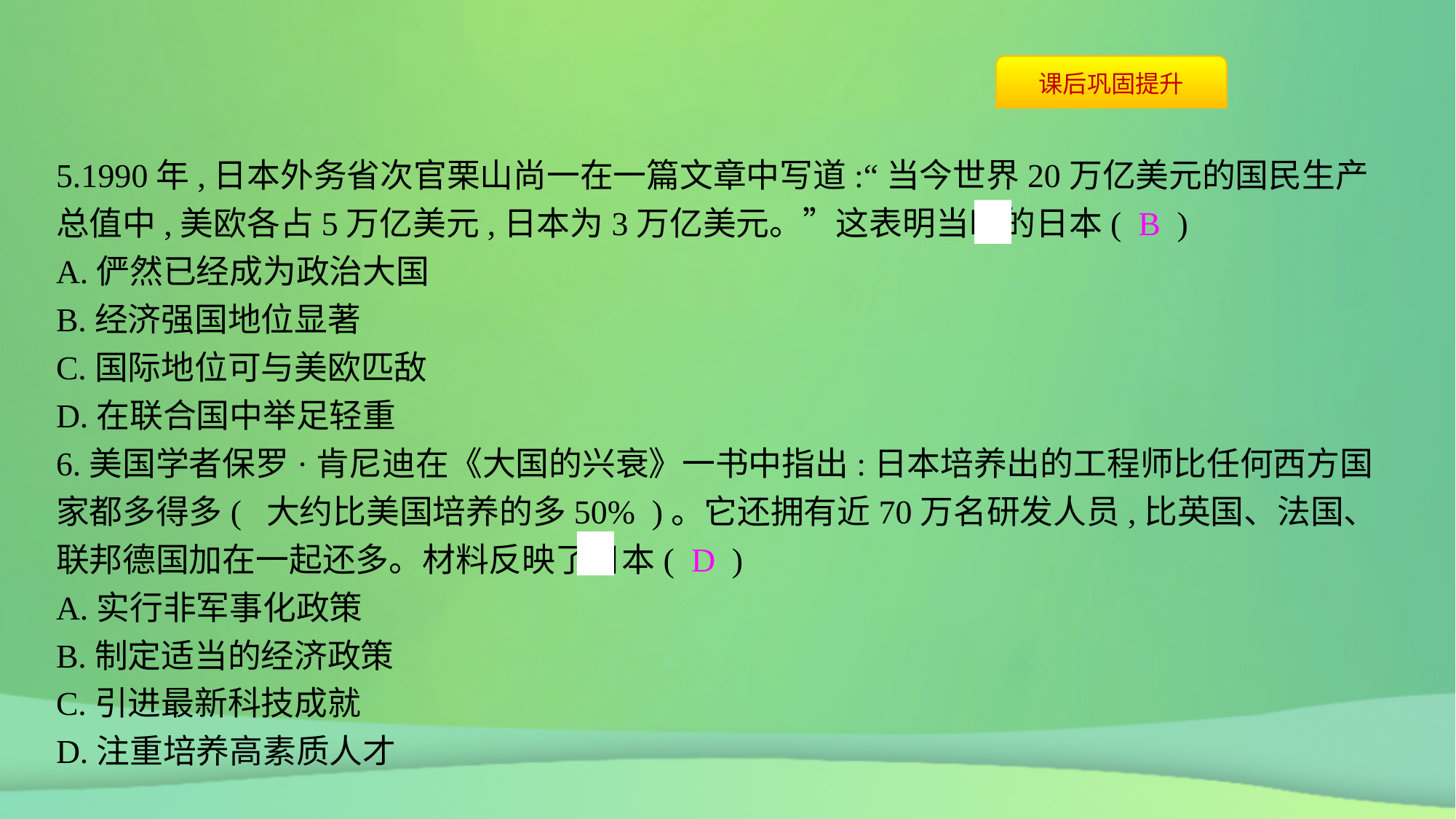

5.1990年,日本外务省次官栗山尚一在一篇文章中写道:“当今世界20万亿美元的国民生产总值中,美欧各占5万亿美元,日本为3万亿美元。”这表明当时的日本(  B  )
A.俨然已经成为政治大国
B.经济强国地位显著
C.国际地位可与美欧匹敌
D.在联合国中举足轻重
6.美国学者保罗·肯尼迪在《大国的兴衰》一书中指出:日本培养出的工程师比任何西方国家都多得多(  大约比美国培养的多50%  )。它还拥有近70万名研发人员,比英国、法国、联邦德国加在一起还多。材料反映了日本(  D  )
A.实行非军事化政策
B.制定适当的经济政策
C.引进最新科技成就
D.注重培养高素质人才